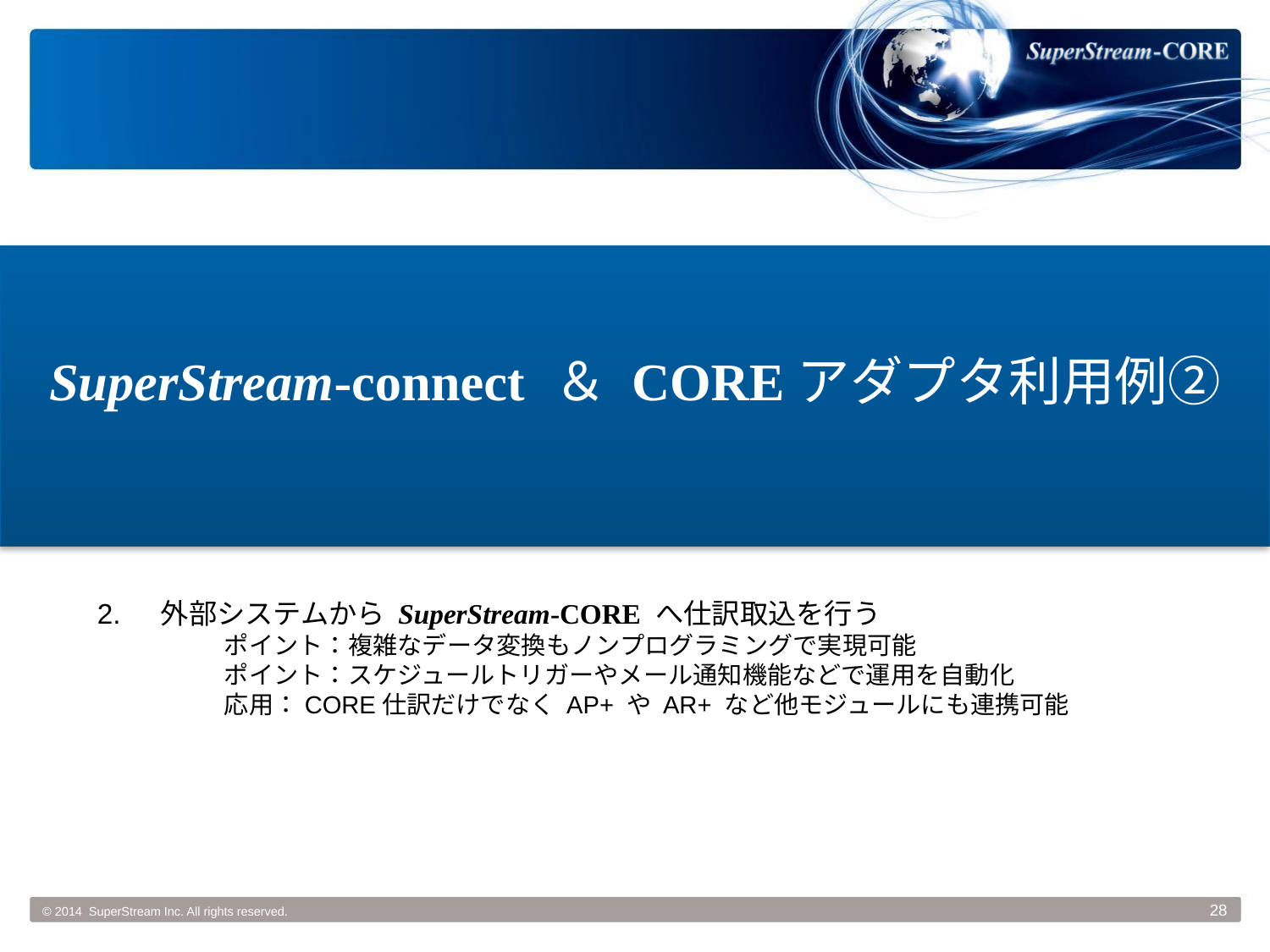

SuperStream-connect ＆ COREアダプタ利用例②

2.	外部システムから SuperStream-CORE へ仕訳取込を行う
	ポイント：複雑なデータ変換もノンプログラミングで実現可能
	ポイント：スケジュールトリガーやメール通知機能などで運用を自動化
	応用：CORE仕訳だけでなく AP+ や AR+ など他モジュールにも連携可能
© 2014  SuperStream Inc. All rights reserved.
28